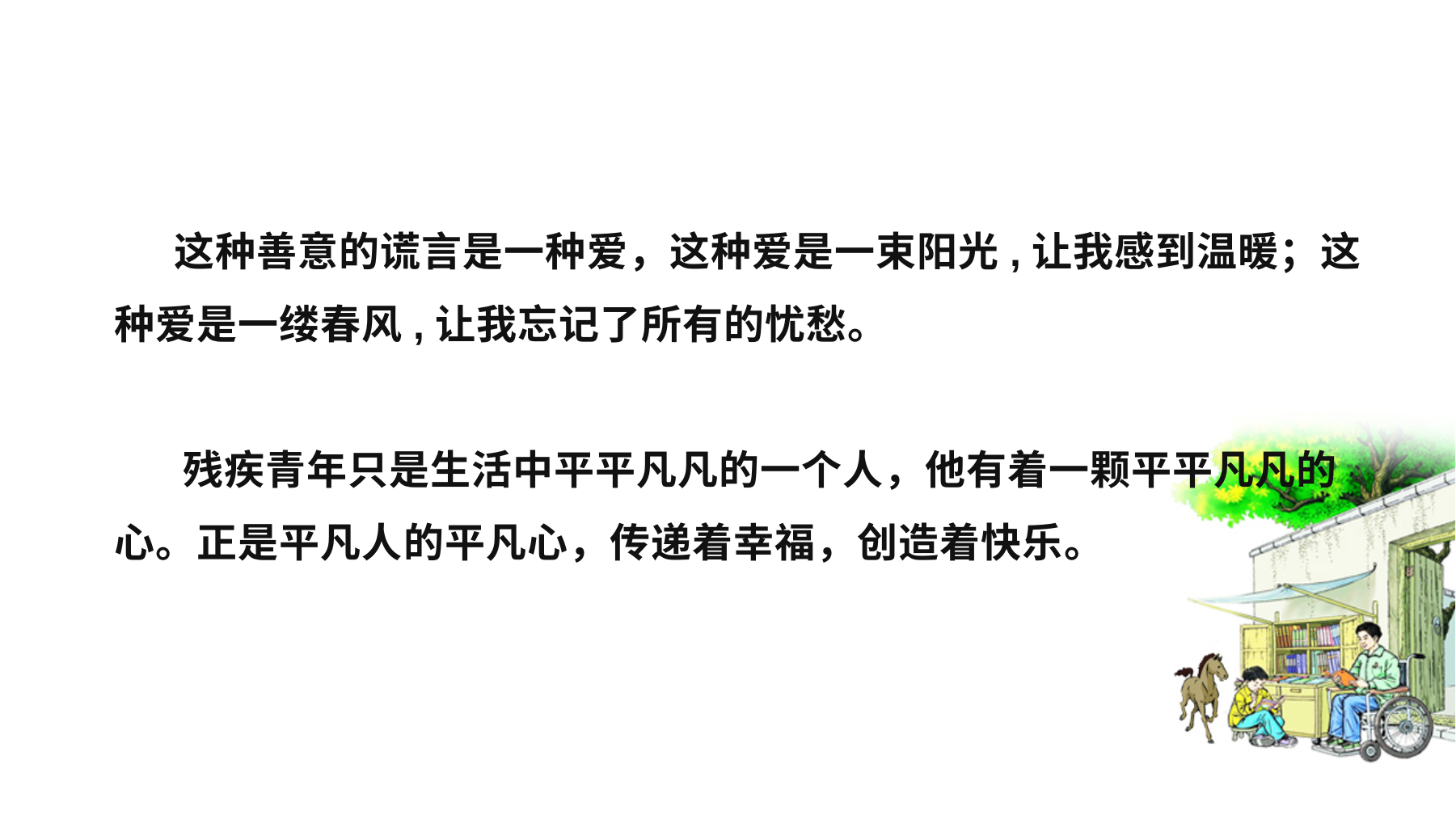

这种善意的谎言是一种爱，这种爱是一束阳光,让我感到温暖；这种爱是一缕春风,让我忘记了所有的忧愁。

          残疾青年只是生活中平平凡凡的一个人，他有着一颗平平凡凡的心。正是平凡人的平凡心，传递着幸福，创造着快乐。